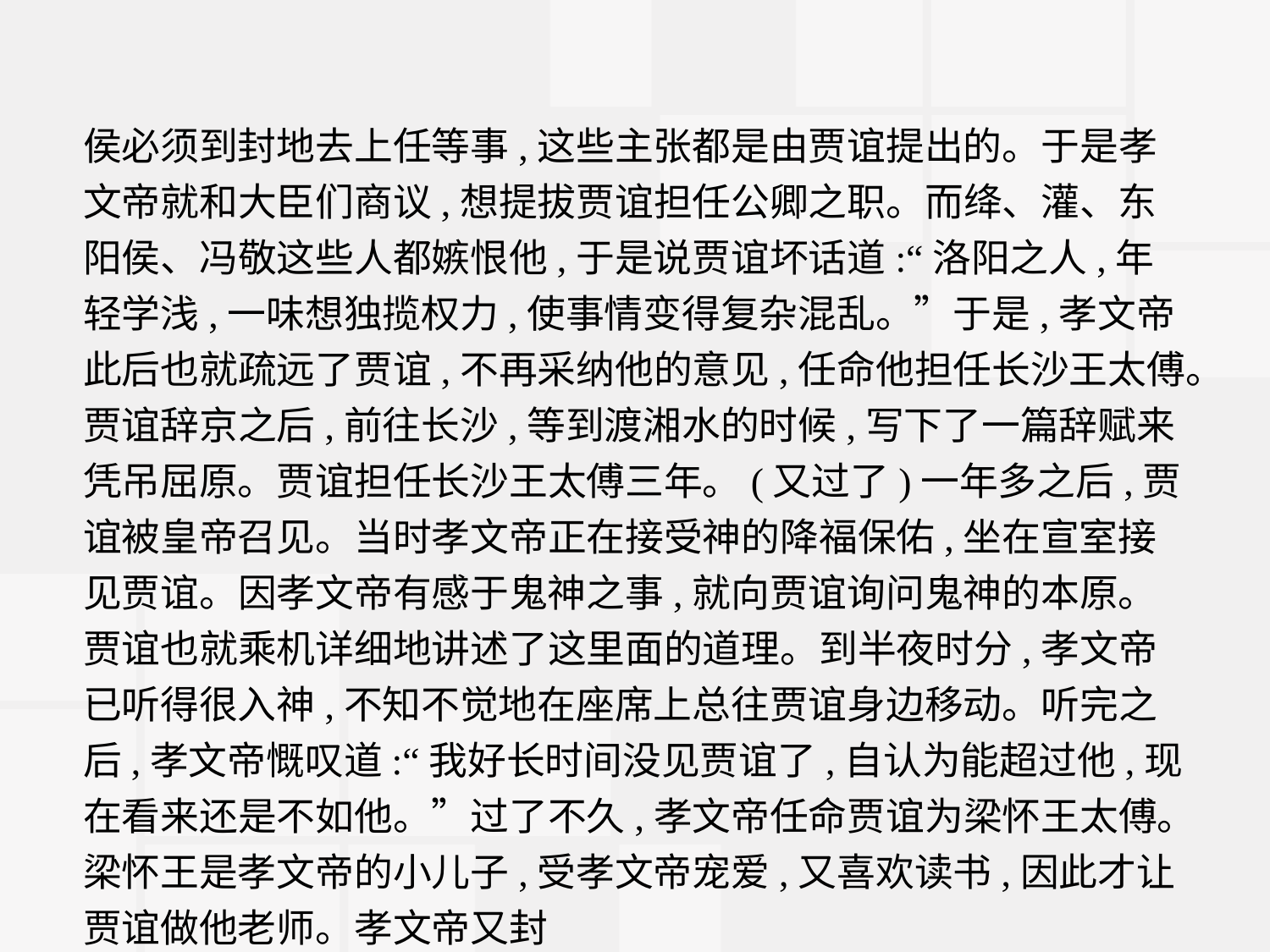

侯必须到封地去上任等事,这些主张都是由贾谊提出的。于是孝文帝就和大臣们商议,想提拔贾谊担任公卿之职。而绛、灌、东阳侯、冯敬这些人都嫉恨他,于是说贾谊坏话道:“洛阳之人,年轻学浅,一味想独揽权力,使事情变得复杂混乱。”于是,孝文帝此后也就疏远了贾谊,不再采纳他的意见,任命他担任长沙王太傅。贾谊辞京之后,前往长沙,等到渡湘水的时候,写下了一篇辞赋来凭吊屈原。贾谊担任长沙王太傅三年。(又过了)一年多之后,贾谊被皇帝召见。当时孝文帝正在接受神的降福保佑,坐在宣室接见贾谊。因孝文帝有感于鬼神之事,就向贾谊询问鬼神的本原。贾谊也就乘机详细地讲述了这里面的道理。到半夜时分,孝文帝已听得很入神,不知不觉地在座席上总往贾谊身边移动。听完之后,孝文帝慨叹道:“我好长时间没见贾谊了,自认为能超过他,现在看来还是不如他。”过了不久,孝文帝任命贾谊为梁怀王太傅。梁怀王是孝文帝的小儿子,受孝文帝宠爱,又喜欢读书,因此才让贾谊做他老师。孝文帝又封